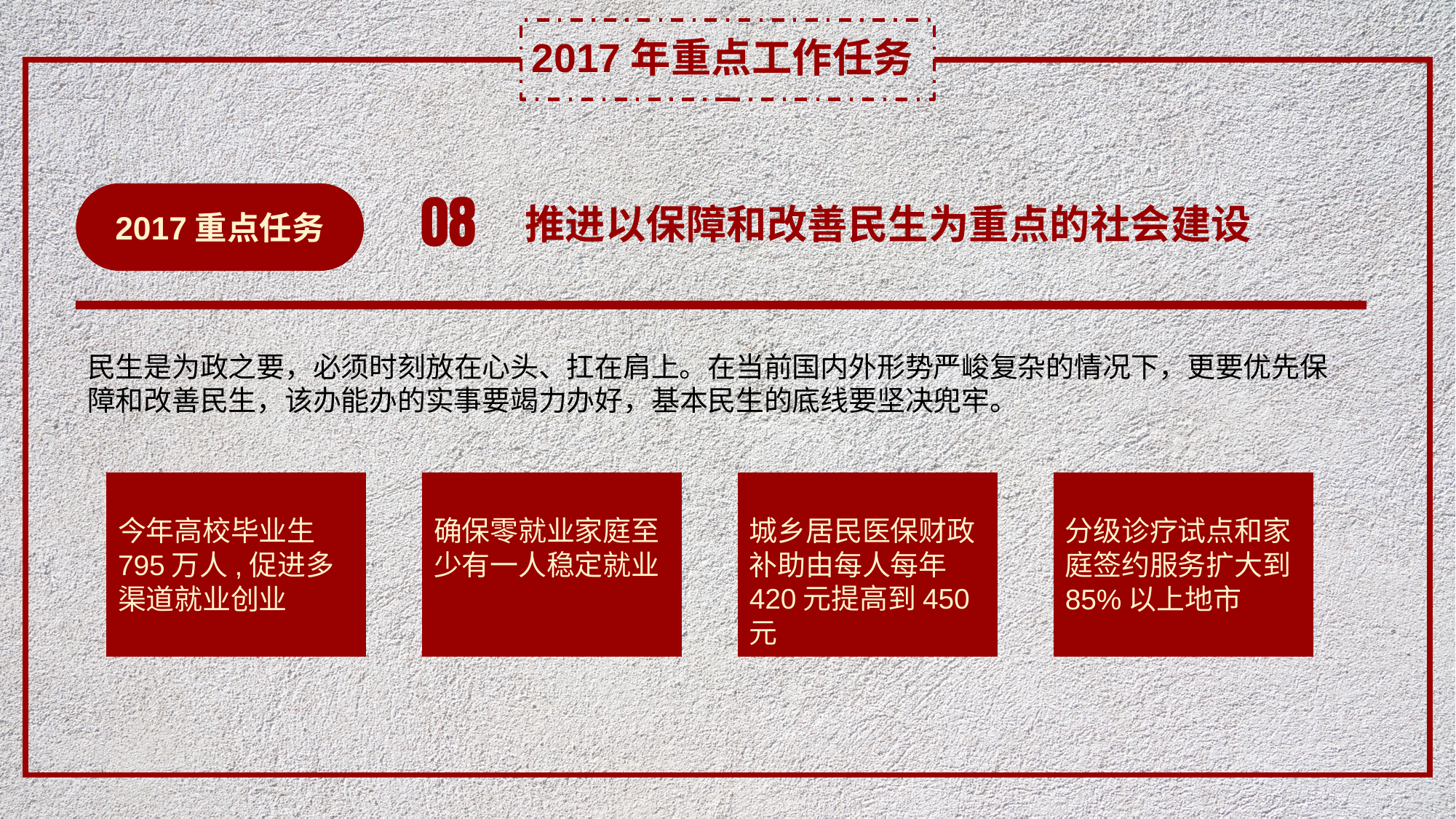

2017年重点工作任务

2017重点任务
08
推进以保障和改善民生为重点的社会建设

民生是为政之要，必须时刻放在心头、扛在肩上。在当前国内外形势严峻复杂的情况下，更要优先保障和改善民生，该办能办的实事要竭力办好，基本民生的底线要坚决兜牢。

今年高校毕业生795万人,促进多渠道就业创业

确保零就业家庭至少有一人稳定就业

城乡居民医保财政补助由每人每年420元提高到450元

分级诊疗试点和家庭签约服务扩大到85%以上地市